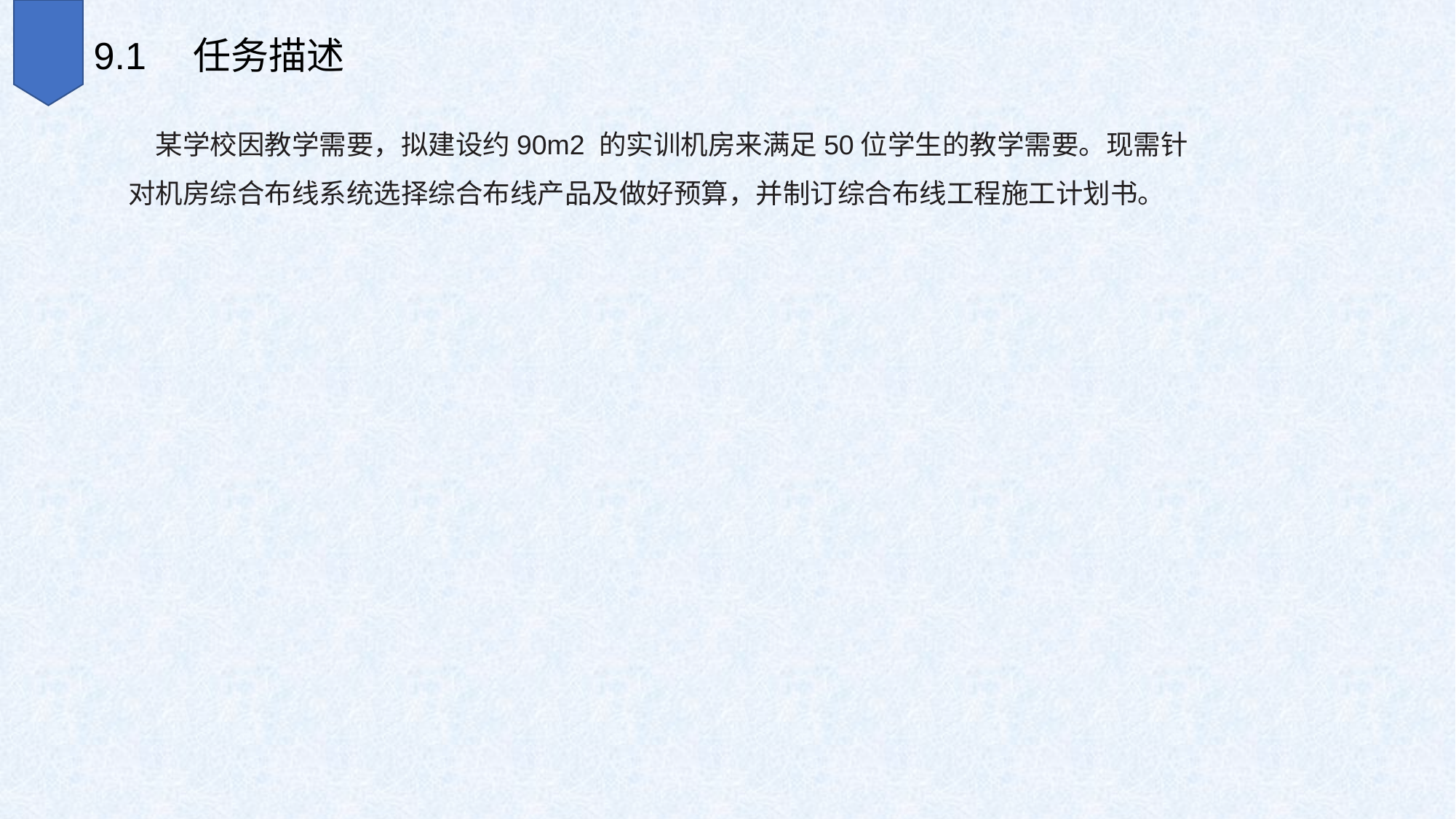

9.1　任务描述
　某学校因教学需要，拟建设约90m2 的实训机房来满足50位学生的教学需要。现需针
对机房综合布线系统选择综合布线产品及做好预算，并制订综合布线工程施工计划书。